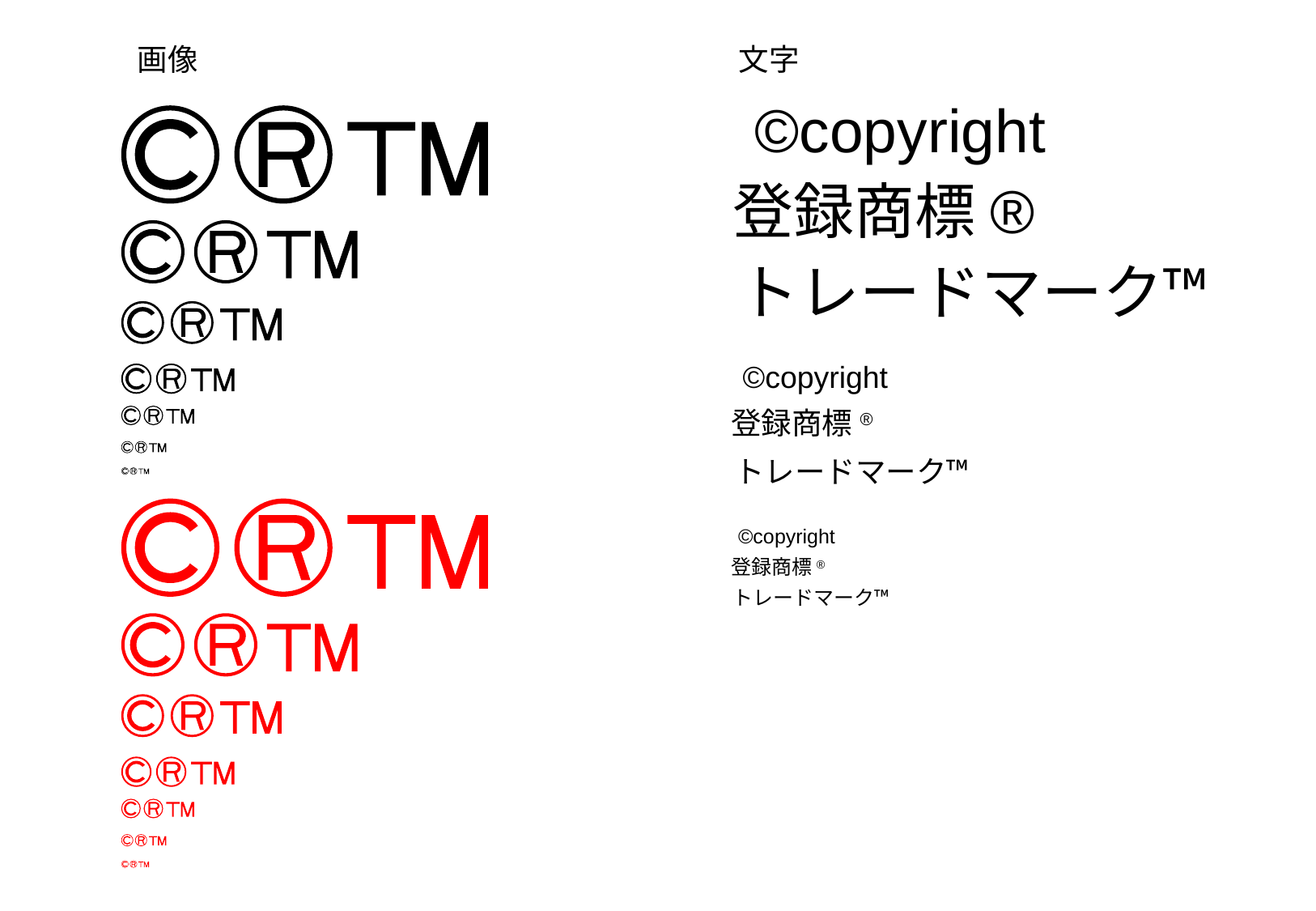

画像
文字
©copyright

登録商標®

トレードマーク™

©copyright

登録商標®

トレードマーク™

©copyright
登録商標®
トレードマーク™